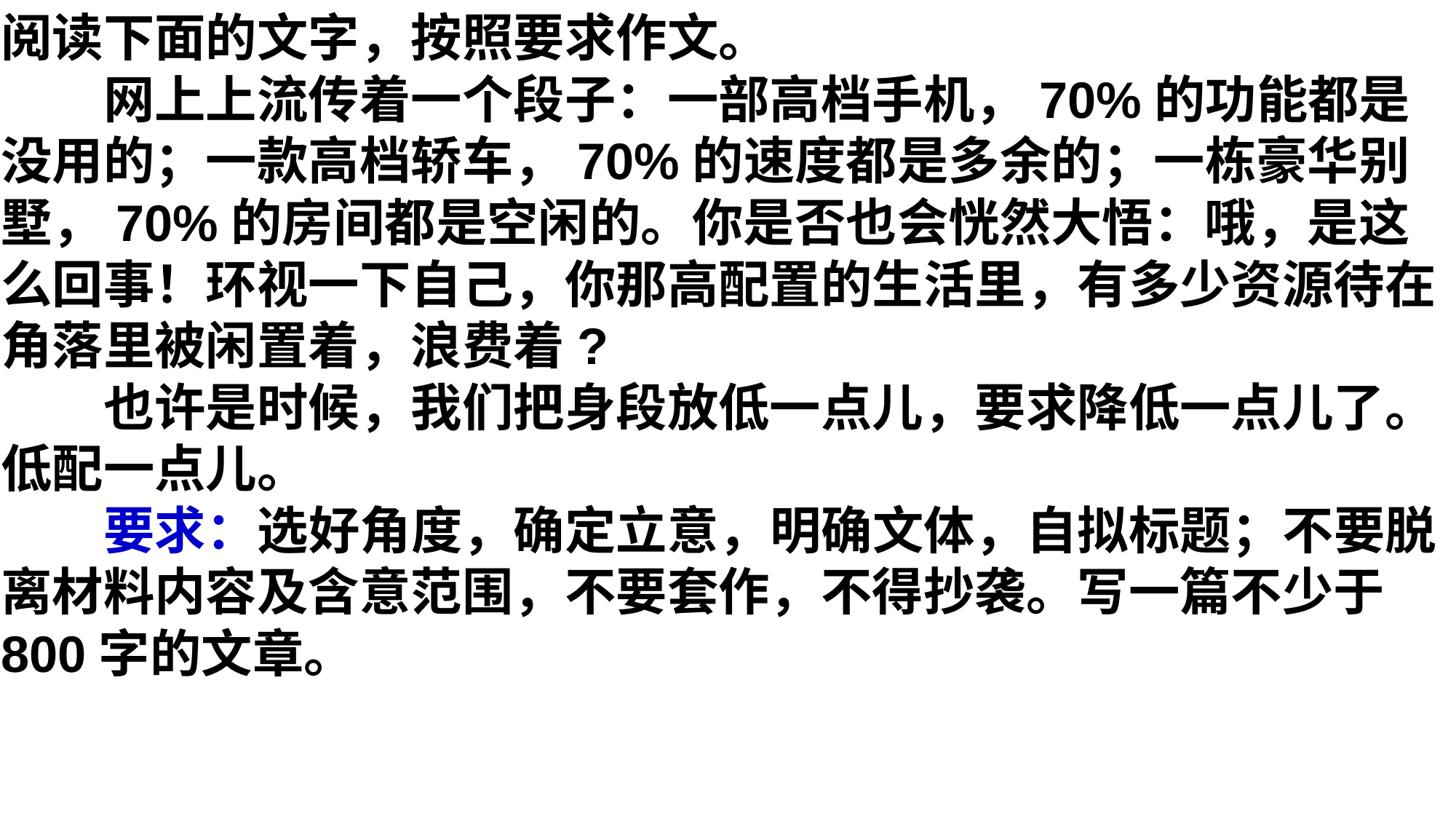

阅读下面的文字，按照要求作文。
　　网上上流传着一个段子：一部高档手机，70%的功能都是没用的；一款高档轿车，70%的速度都是多余的；一栋豪华别墅，70%的房间都是空闲的。你是否也会恍然大悟：哦，是这么回事！环视一下自己，你那高配置的生活里，有多少资源待在角落里被闲置着，浪费着?
　　也许是时候，我们把身段放低一点儿，要求降低一点儿了。低配一点儿。
　　要求：选好角度，确定立意，明确文体，自拟标题；不要脱离材料内容及含意范围，不要套作，不得抄袭。写一篇不少于800字的文章。